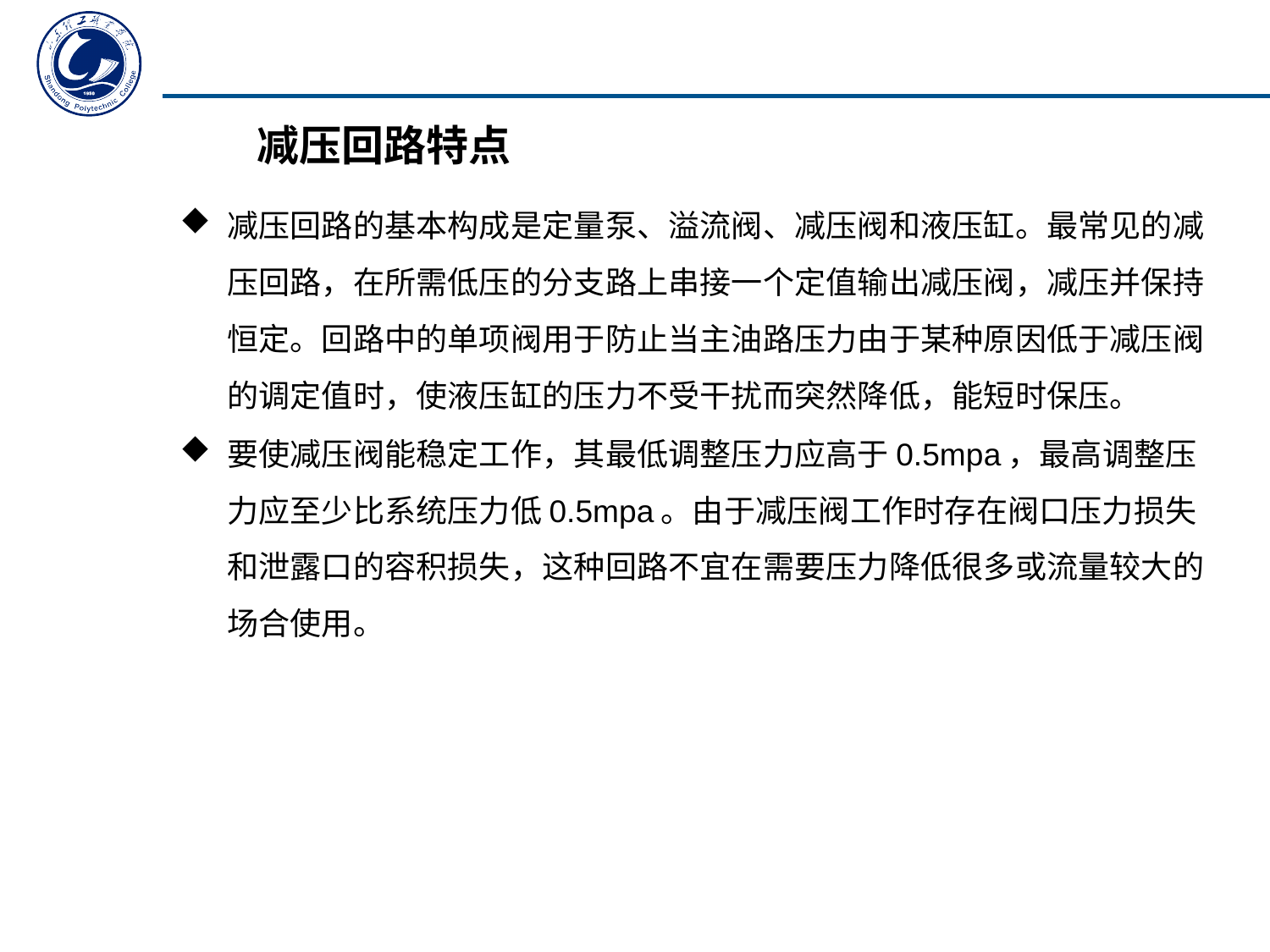

减压回路特点
减压回路的基本构成是定量泵、溢流阀、减压阀和液压缸。最常见的减压回路，在所需低压的分支路上串接一个定值输出减压阀，减压并保持恒定。回路中的单项阀用于防止当主油路压力由于某种原因低于减压阀的调定值时，使液压缸的压力不受干扰而突然降低，能短时保压。
要使减压阀能稳定工作，其最低调整压力应高于0.5mpa，最高调整压力应至少比系统压力低0.5mpa。由于减压阀工作时存在阀口压力损失和泄露口的容积损失，这种回路不宜在需要压力降低很多或流量较大的场合使用。